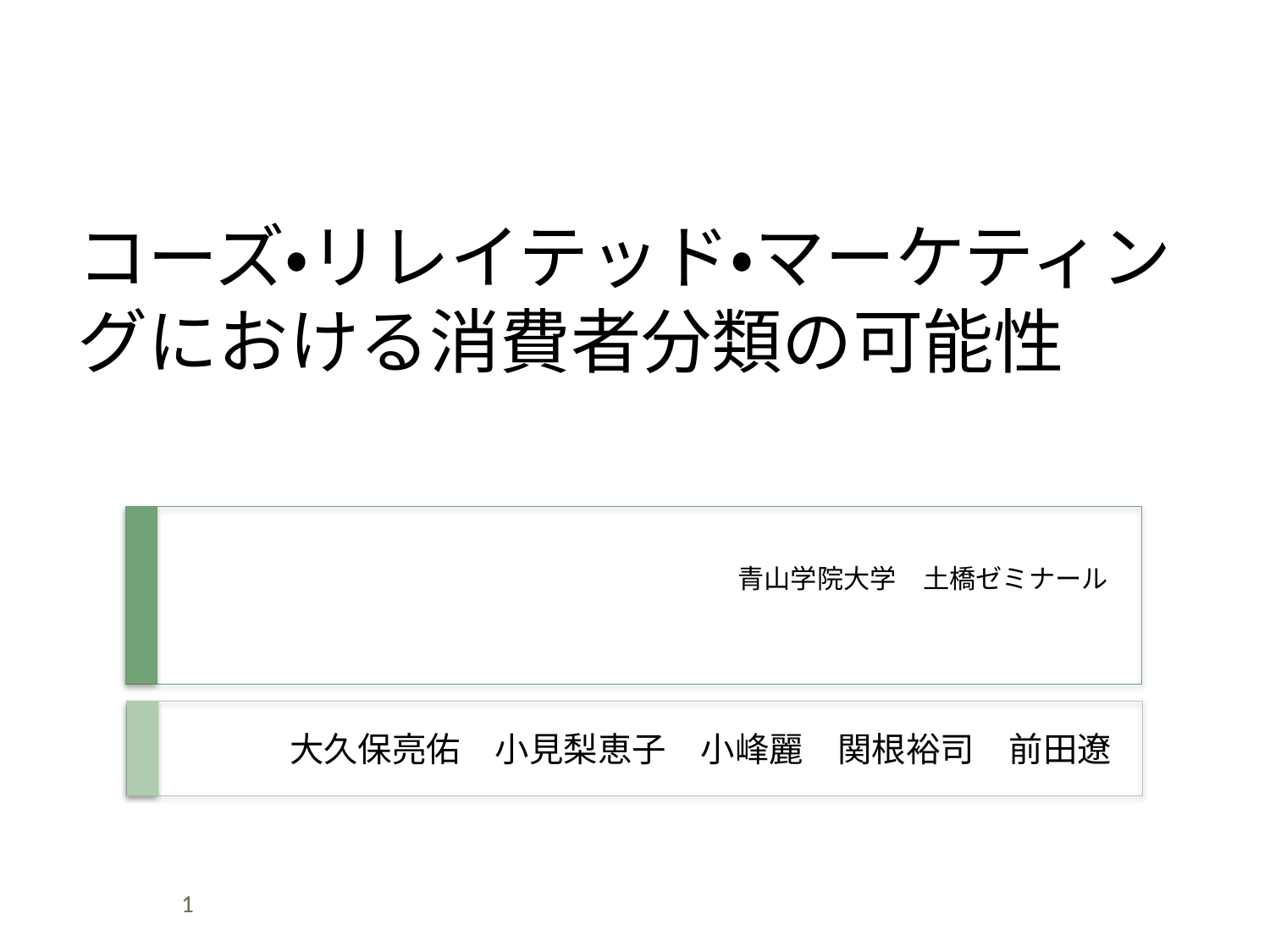

コーズ・リレイテッド・マーケティングにおける消費者分類の可能性
# 青山学院大学　土橋ゼミナール
大久保亮佑　小見梨恵子　小峰麗　関根裕司　前田遼

1